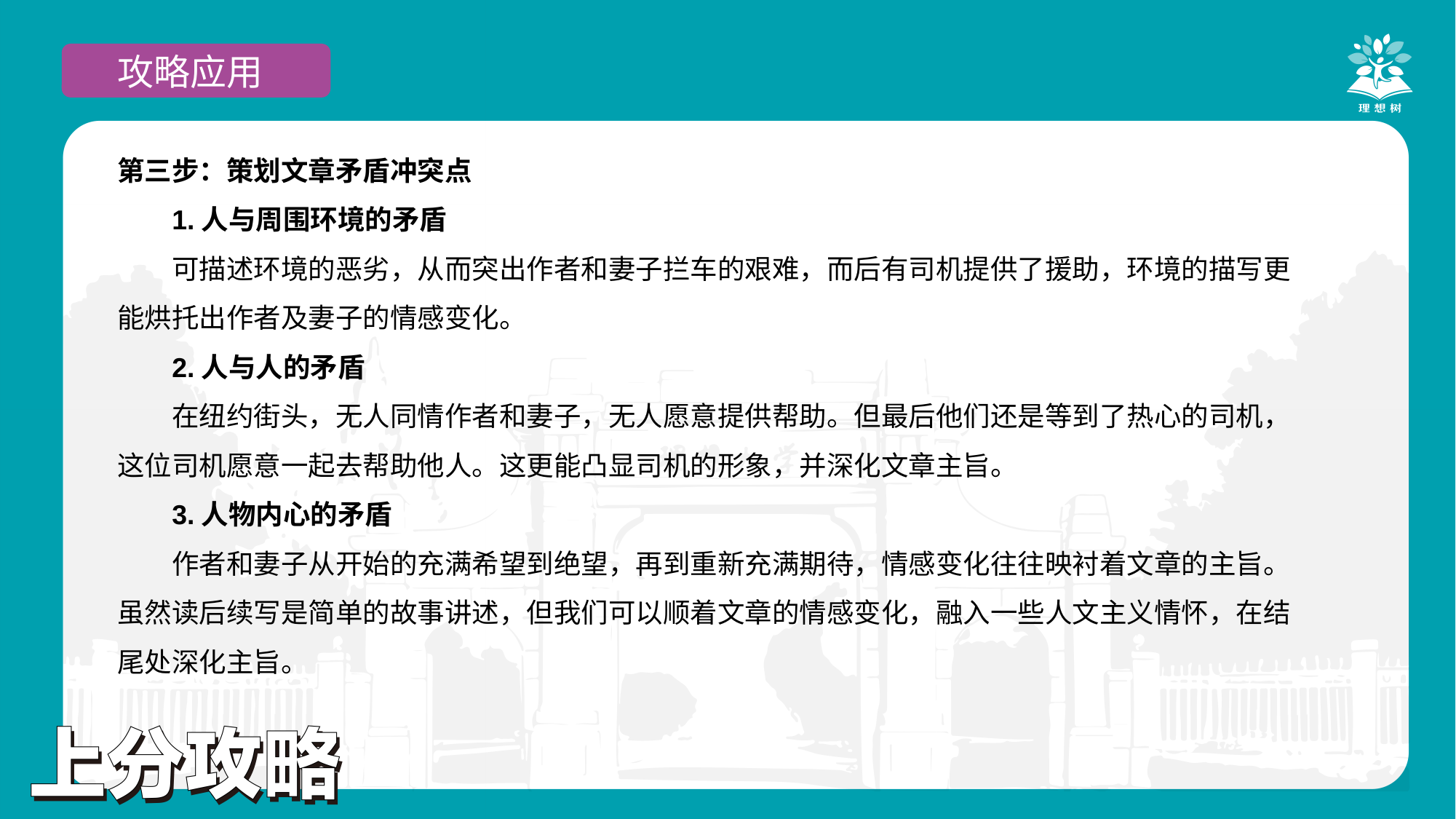

攻略应用
第三步：策划文章矛盾冲突点
1.人与周围环境的矛盾
可描述环境的恶劣，从而突出作者和妻子拦车的艰难，而后有司机提供了援助，环境的描写更能烘托出作者及妻子的情感变化。
2.人与人的矛盾
在纽约街头，无人同情作者和妻子，无人愿意提供帮助。但最后他们还是等到了热心的司机，这位司机愿意一起去帮助他人。这更能凸显司机的形象，并深化文章主旨。
3.人物内心的矛盾
作者和妻子从开始的充满希望到绝望，再到重新充满期待，情感变化往往映衬着文章的主旨。虽然读后续写是简单的故事讲述，但我们可以顺着文章的情感变化，融入一些人文主义情怀，在结尾处深化主旨。